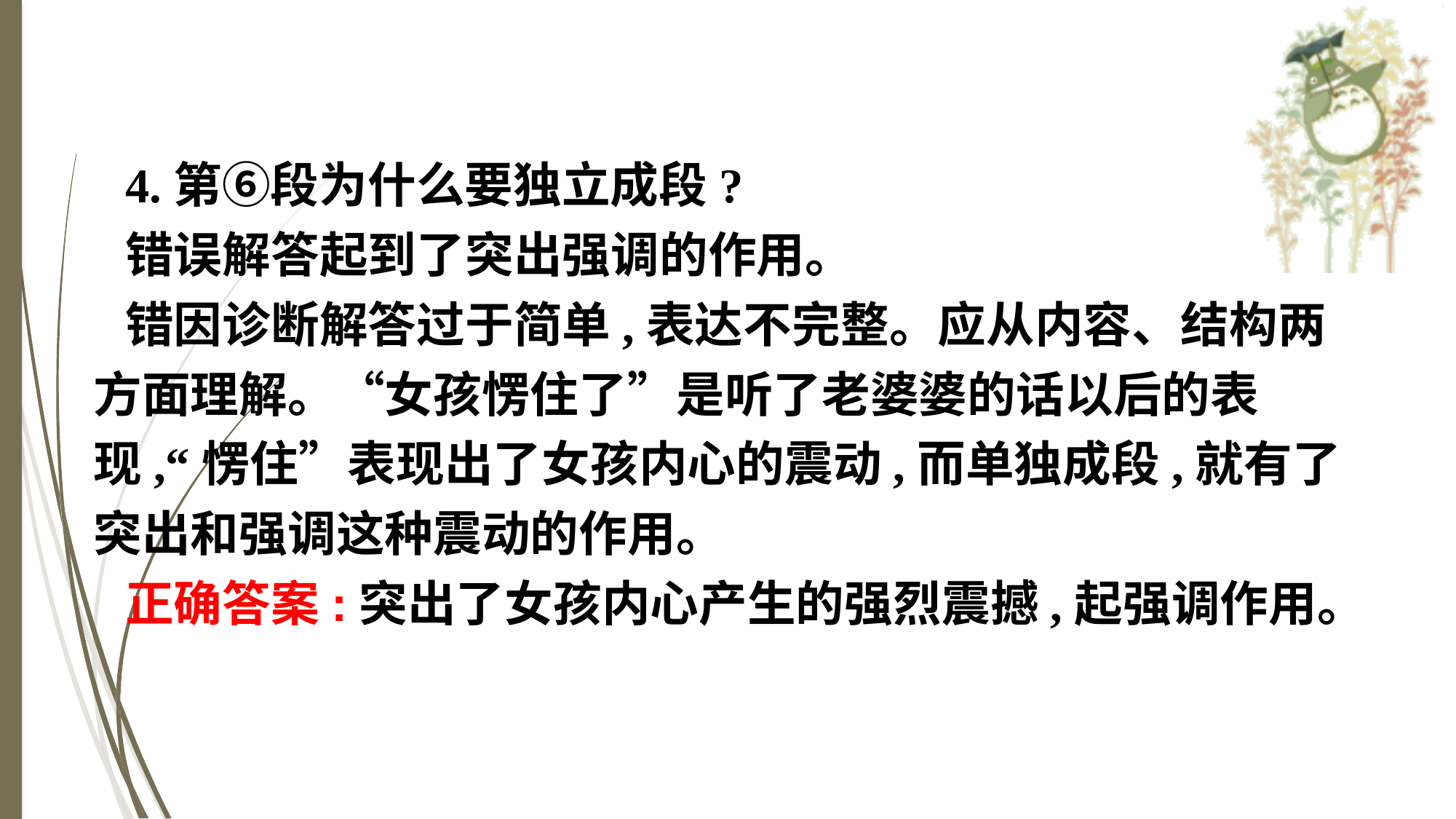

4.第⑥段为什么要独立成段?
错误解答起到了突出强调的作用。
错因诊断解答过于简单,表达不完整。应从内容、结构两方面理解。“女孩愣住了”是听了老婆婆的话以后的表现,“愣住”表现出了女孩内心的震动,而单独成段,就有了突出和强调这种震动的作用。
正确答案:突出了女孩内心产生的强烈震撼,起强调作用。